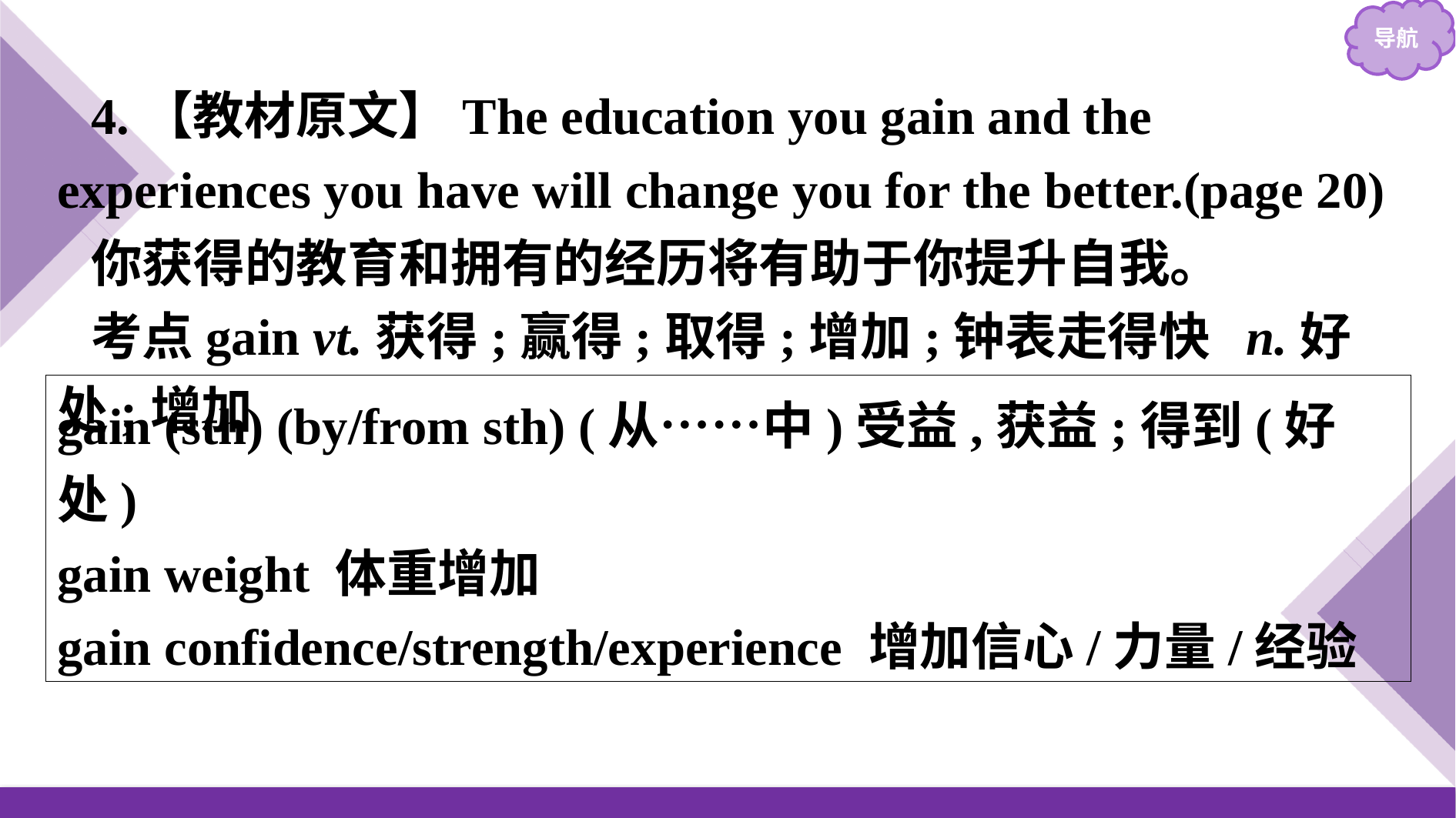

4.【教材原文】The education you gain and the experiences you have will change you for the better.(page 20)
你获得的教育和拥有的经历将有助于你提升自我。
考点gain vt.获得;赢得;取得;增加;钟表走得快  n.好处;增加
gain (sth) (by/from sth) (从……中)受益,获益;得到(好处)
gain weight 体重增加
gain confidence/strength/experience 增加信心/力量/经验